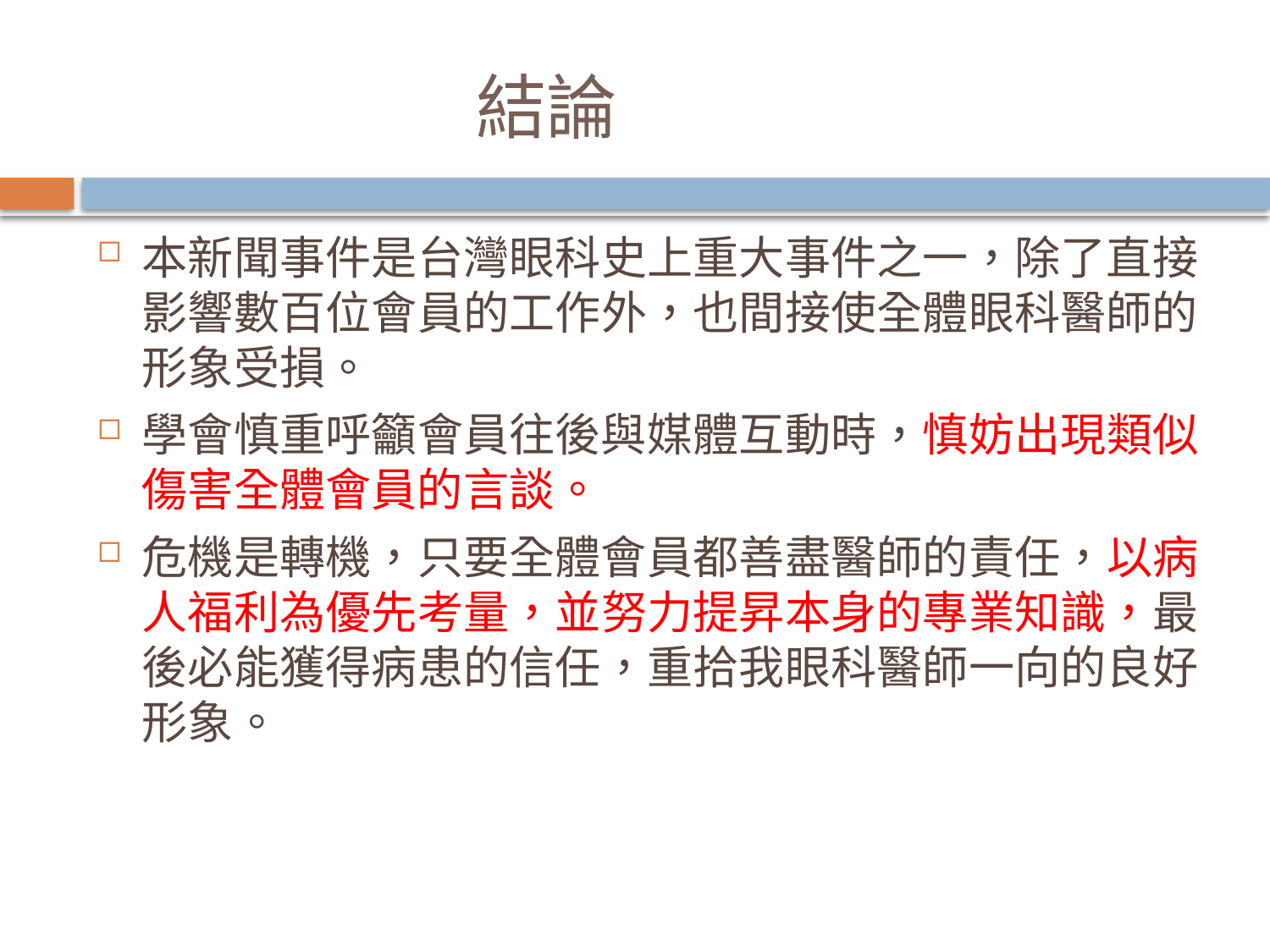

# 結論
本新聞事件是台灣眼科史上重大事件之一，除了直接影響數百位會員的工作外，也間接使全體眼科醫師的形象受損。
學會慎重呼籲會員往後與媒體互動時，慎妨出現類似傷害全體會員的言談。
危機是轉機，只要全體會員都善盡醫師的責任，以病人福利為優先考量，並努力提昇本身的專業知識，最後必能獲得病患的信任，重拾我眼科醫師一向的良好形象。